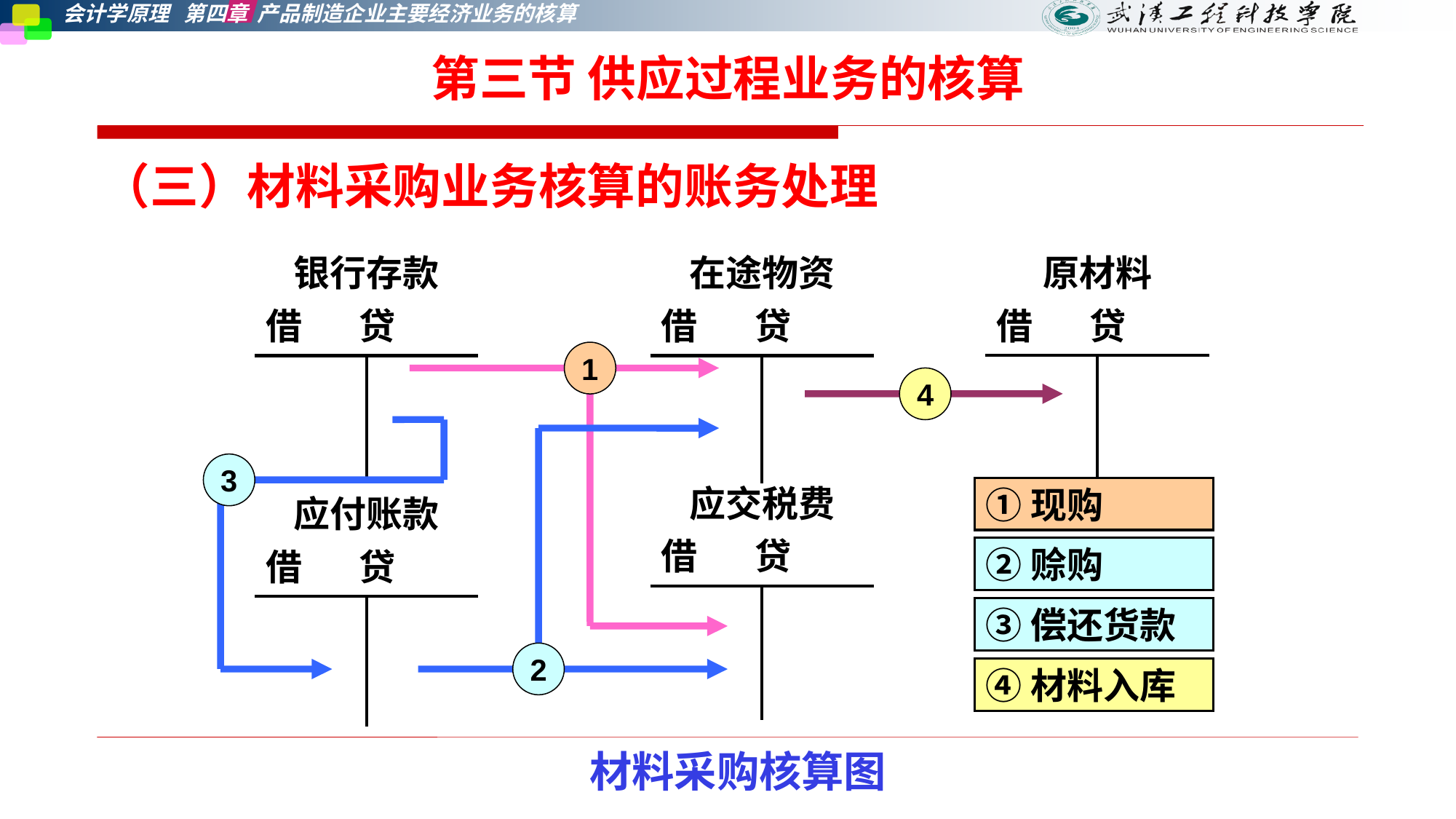

第三节 供应过程业务的核算
（三）材料采购业务核算的账务处理
| 原材料 借 贷 |  |
| --- | --- |
|  |  |
| 银行存款 借 贷 |  |
| --- | --- |
|  |  |
| 在途物资 借 贷 |  |
| --- | --- |
|  |  |
1

4

3
| 应交税费 借 贷 |  |
| --- | --- |
|  |  |
①现购

| 应付账款 借 贷 |  |
| --- | --- |
|  |  |
②赊购
③偿还货款

2
④材料入库

材料采购核算图